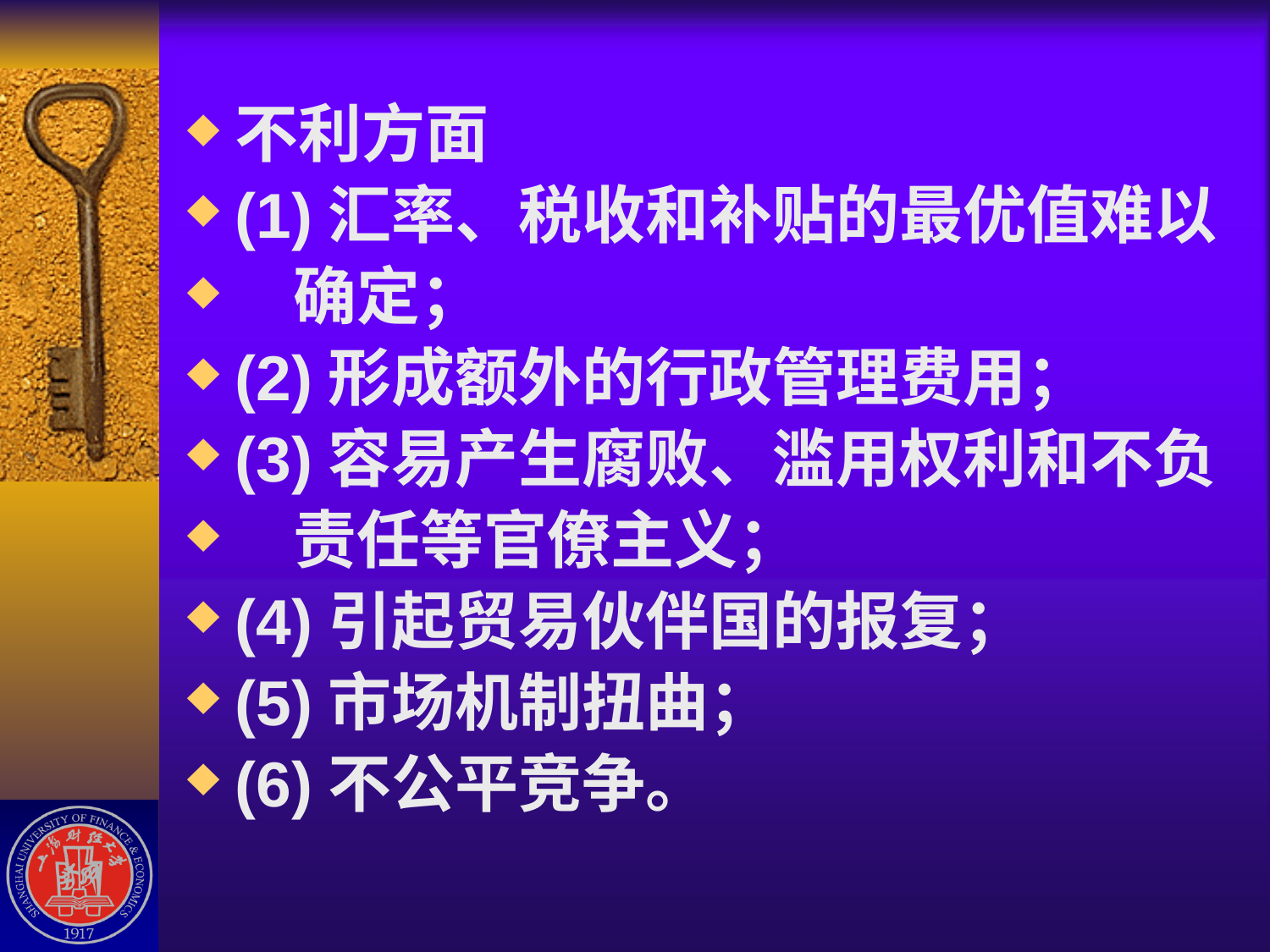

#
不利方面
(1)汇率、税收和补贴的最优值难以
   确定；
(2)形成额外的行政管理费用；
(3)容易产生腐败、滥用权利和不负
   责任等官僚主义；
(4)引起贸易伙伴国的报复；
(5)市场机制扭曲；
(6)不公平竞争。